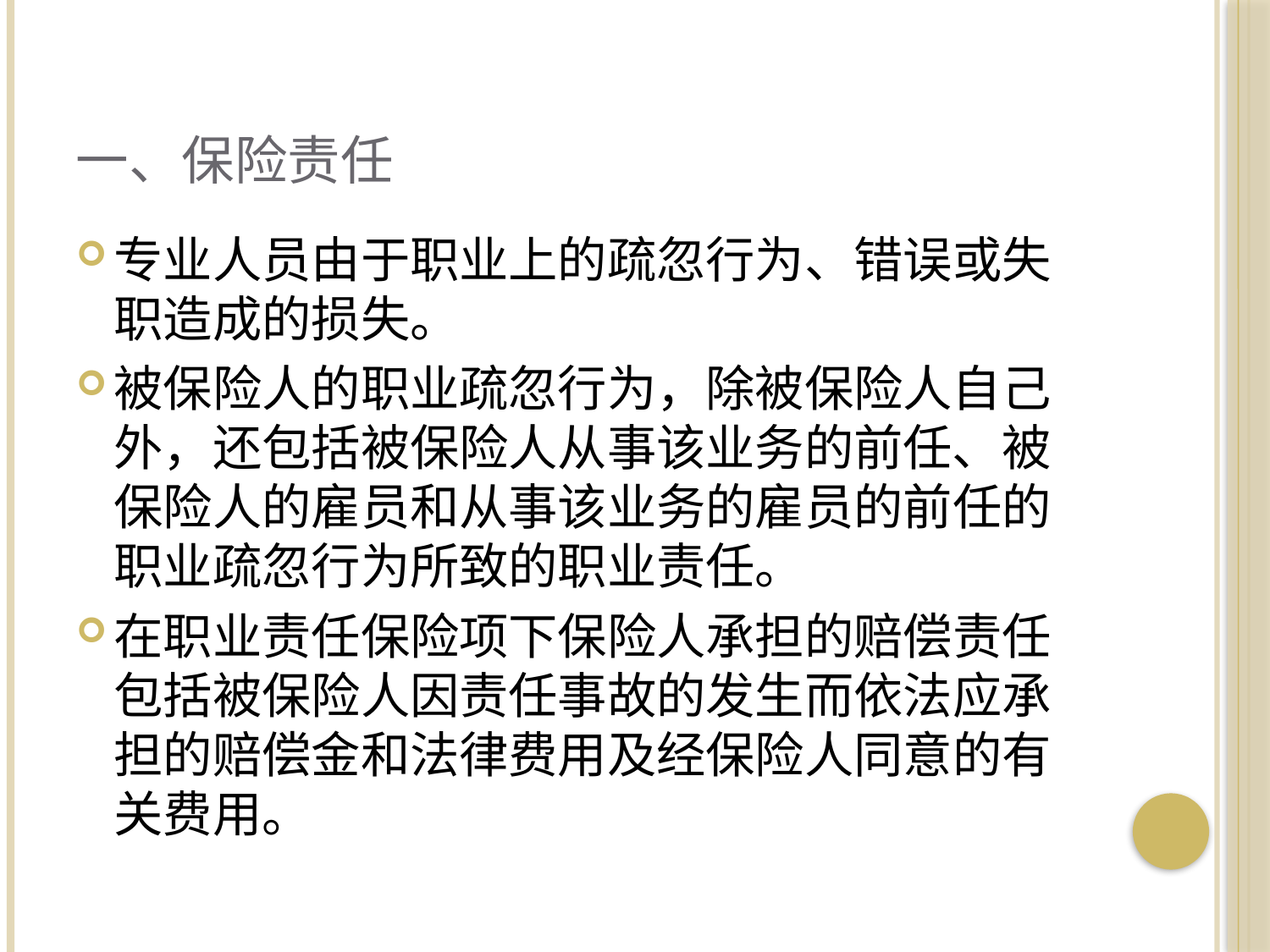

# 一、保险责任
专业人员由于职业上的疏忽行为、错误或失职造成的损失。
被保险人的职业疏忽行为，除被保险人自己外，还包括被保险人从事该业务的前任、被保险人的雇员和从事该业务的雇员的前任的职业疏忽行为所致的职业责任。
在职业责任保险项下保险人承担的赔偿责任包括被保险人因责任事故的发生而依法应承担的赔偿金和法律费用及经保险人同意的有关费用。